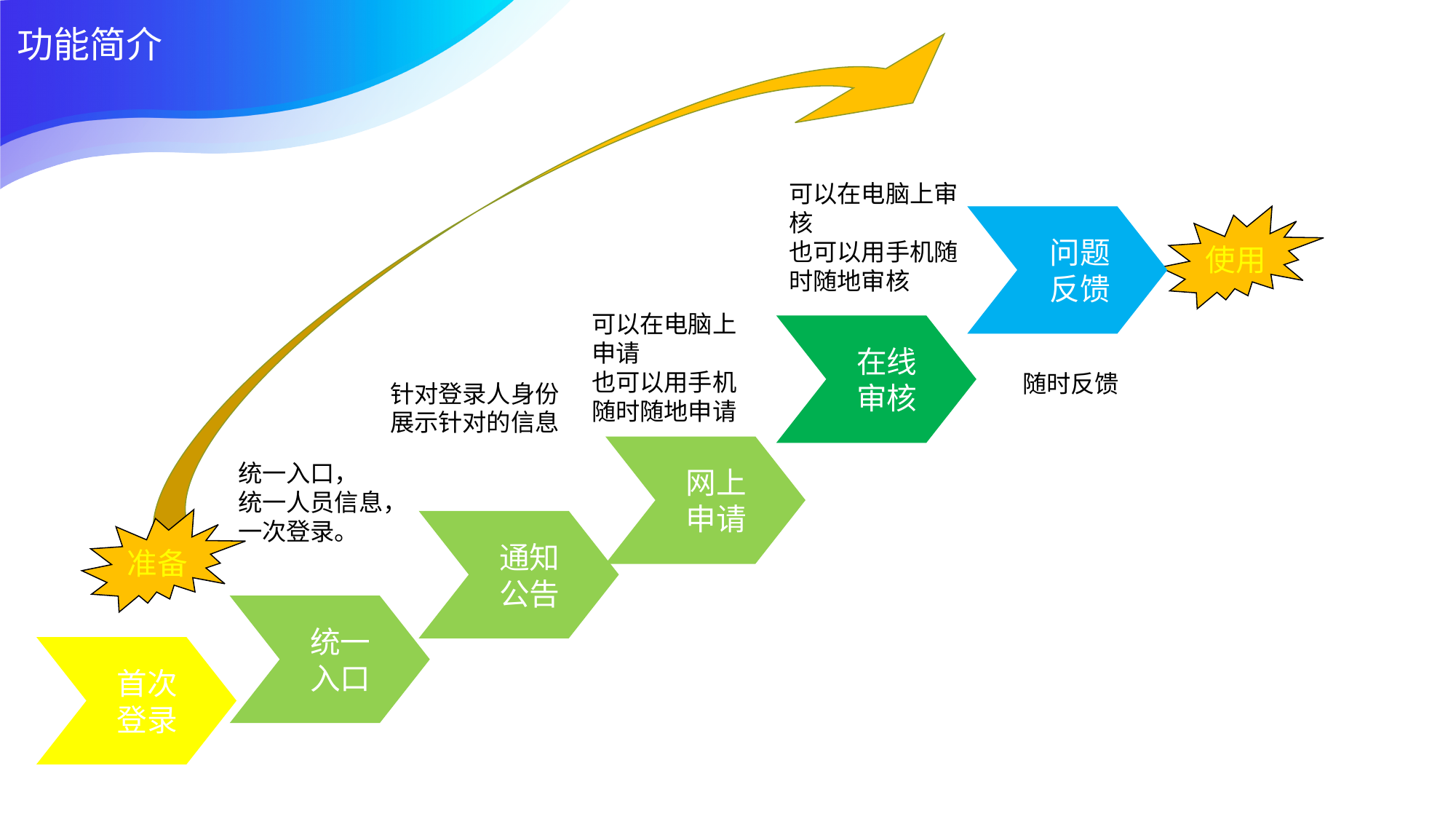

功能简介
可以在电脑上审核
也可以用手机随时随地审核

使用
问题反馈
可以在电脑上申请
也可以用手机随时随地申请
在线
审核
随时反馈
针对登录人身份
展示针对的信息
网上
申请
统一入口，
统一人员信息，一次登录。
准备
通知
公告
统一
入口
首次
登录